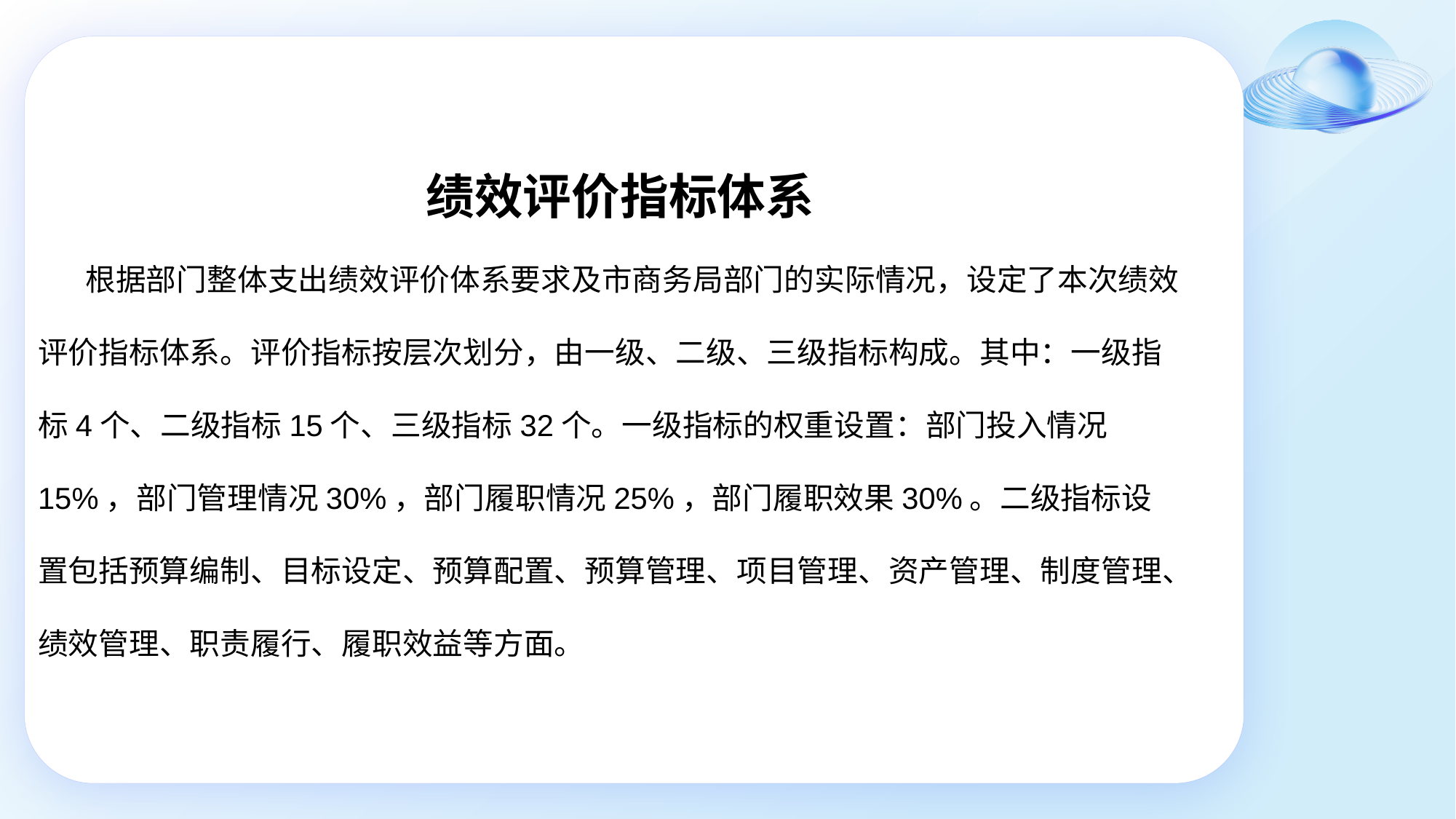

绩效评价指标体系
      根据部门整体支出绩效评价体系要求及市商务局部门的实际情况，设定了本次绩效评价指标体系。评价指标按层次划分，由一级、二级、三级指标构成。其中：一级指标4个、二级指标15个、三级指标32个。一级指标的权重设置：部门投入情况15%，部门管理情况30%，部门履职情况25%，部门履职效果30%。二级指标设置包括预算编制、目标设定、预算配置、预算管理、项目管理、资产管理、制度管理、绩效管理、职责履行、履职效益等方面。